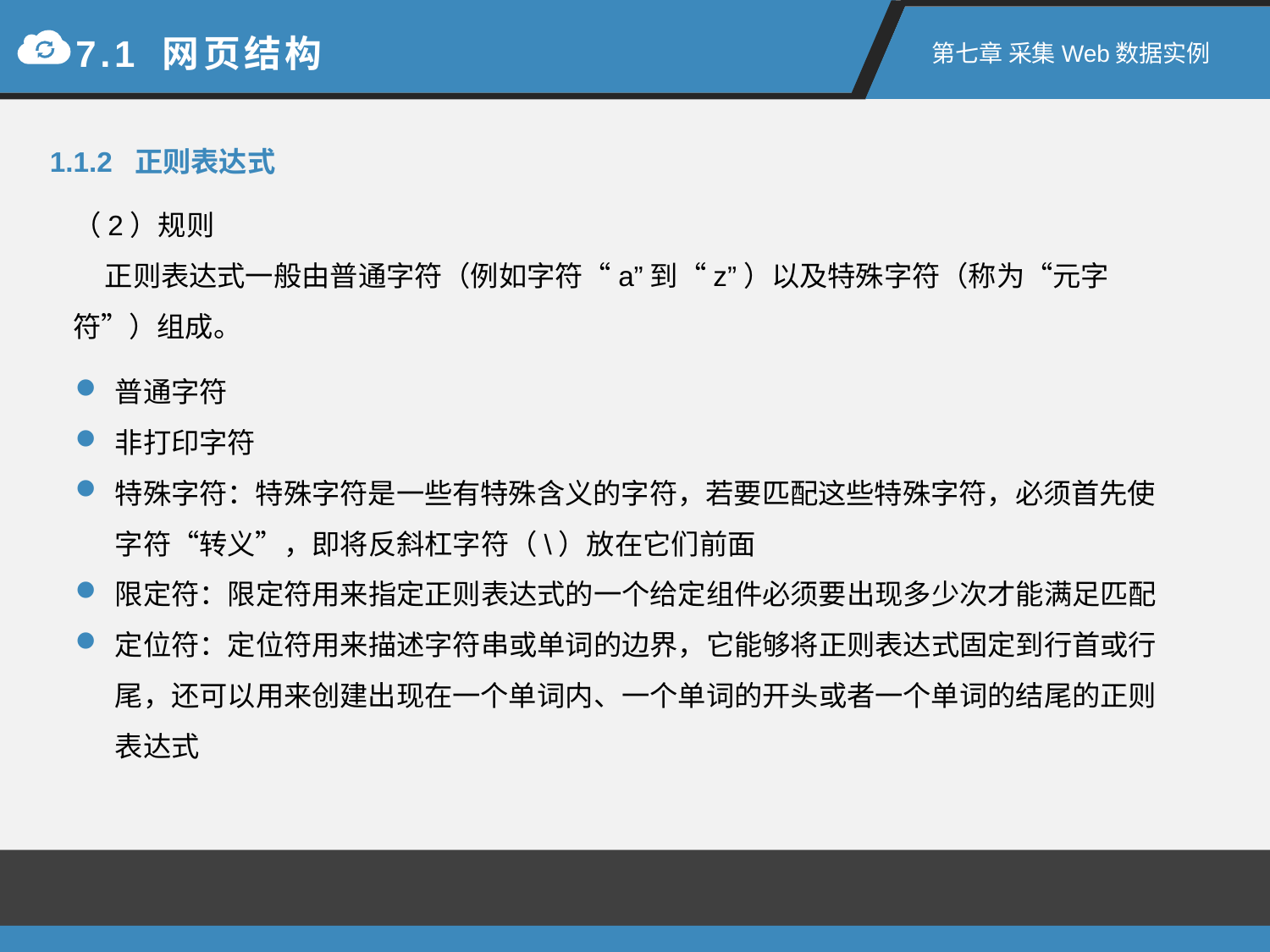

7.1 网页结构

第七章 采集Web数据实例
1.1.2  正则表达式
（2）规则
    正则表达式一般由普通字符（例如字符“a”到“z”）以及特殊字符（称为“元字符”）组成。
普通字符
非打印字符
特殊字符：特殊字符是一些有特殊含义的字符，若要匹配这些特殊字符，必须首先使字符“转义”，即将反斜杠字符（\）放在它们前面
限定符：限定符用来指定正则表达式的一个给定组件必须要出现多少次才能满足匹配
定位符：定位符用来描述字符串或单词的边界，它能够将正则表达式固定到行首或行尾，还可以用来创建出现在一个单词内、一个单词的开头或者一个单词的结尾的正则表达式